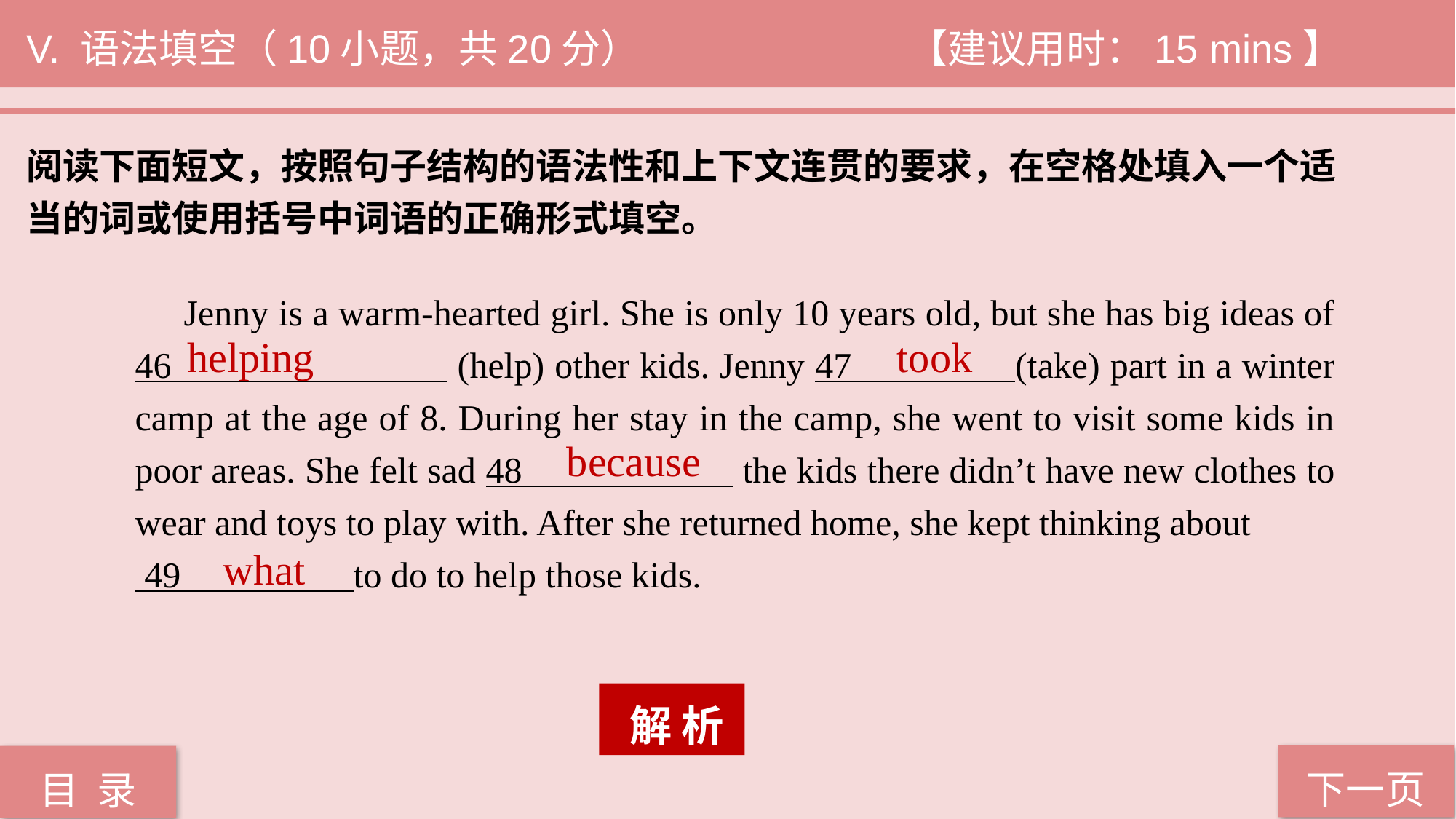

V. 语法填空（10小题，共20分） 			 【建议用时：15 mins】
阅读下面短文，按照句子结构的语法性和上下文连贯的要求，在空格处填入一个适
当的词或使用括号中词语的正确形式填空。
     Jenny is a warm-hearted girl. She is only 10 years old, but she has big ideas of 46                            (help) other kids. Jenny 47                (take) part in a winter camp at the age of 8. During her stay in the camp, she went to visit some kids in poor areas. She felt sad 48                       the kids there didn’t have new clothes to wear and toys to play with. After she returned home, she kept thinking about
 49                   to do to help those kids.
helping
took
because
what
 解 析